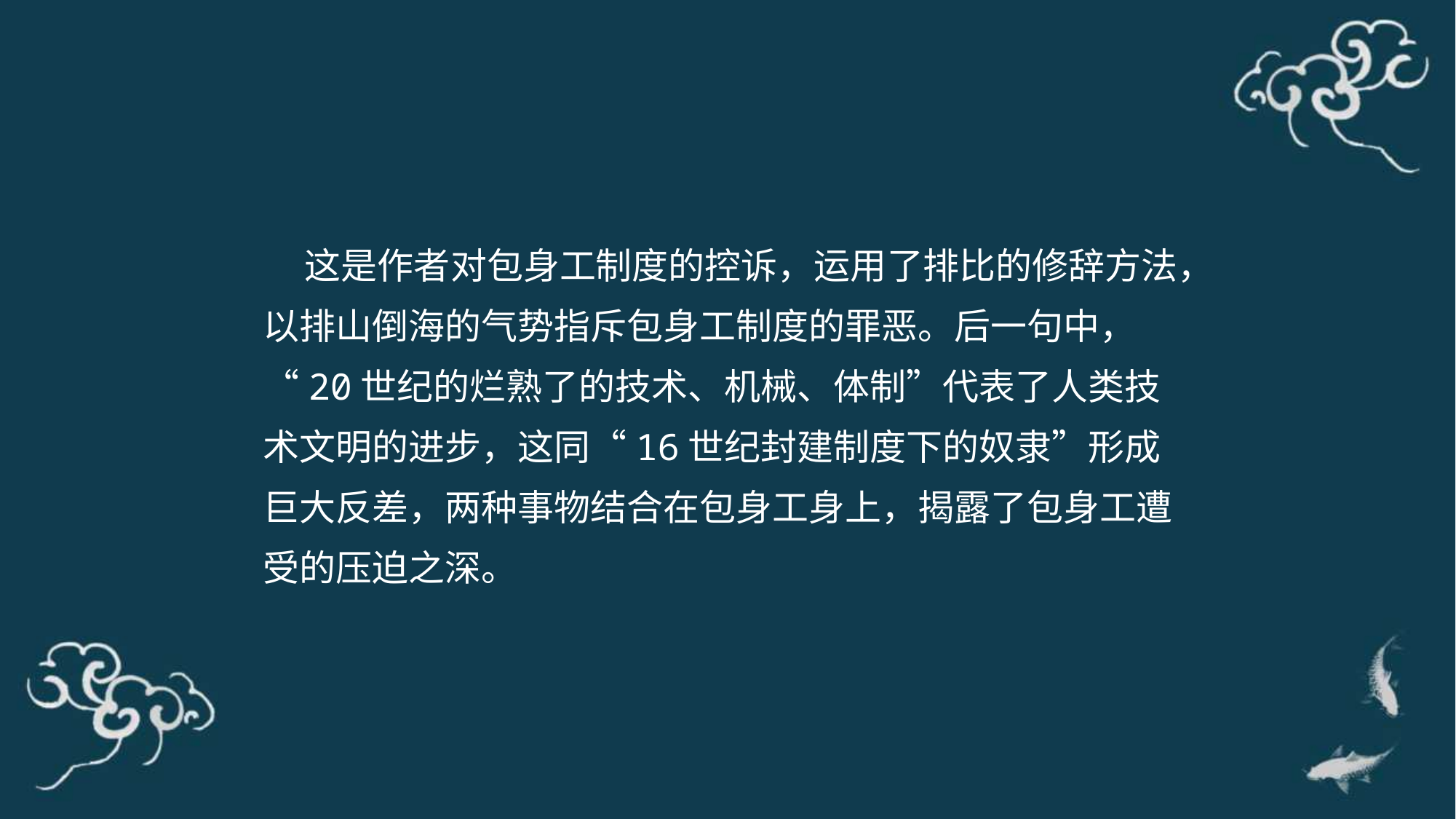

这是作者对包身工制度的控诉，运用了排比的修辞方法，以排山倒海的气势指斥包身工制度的罪恶。后一句中，“20世纪的烂熟了的技术、机械、体制”代表了人类技术文明的进步，这同“16世纪封建制度下的奴隶”形成巨大反差，两种事物结合在包身工身上，揭露了包身工遭受的压迫之深。